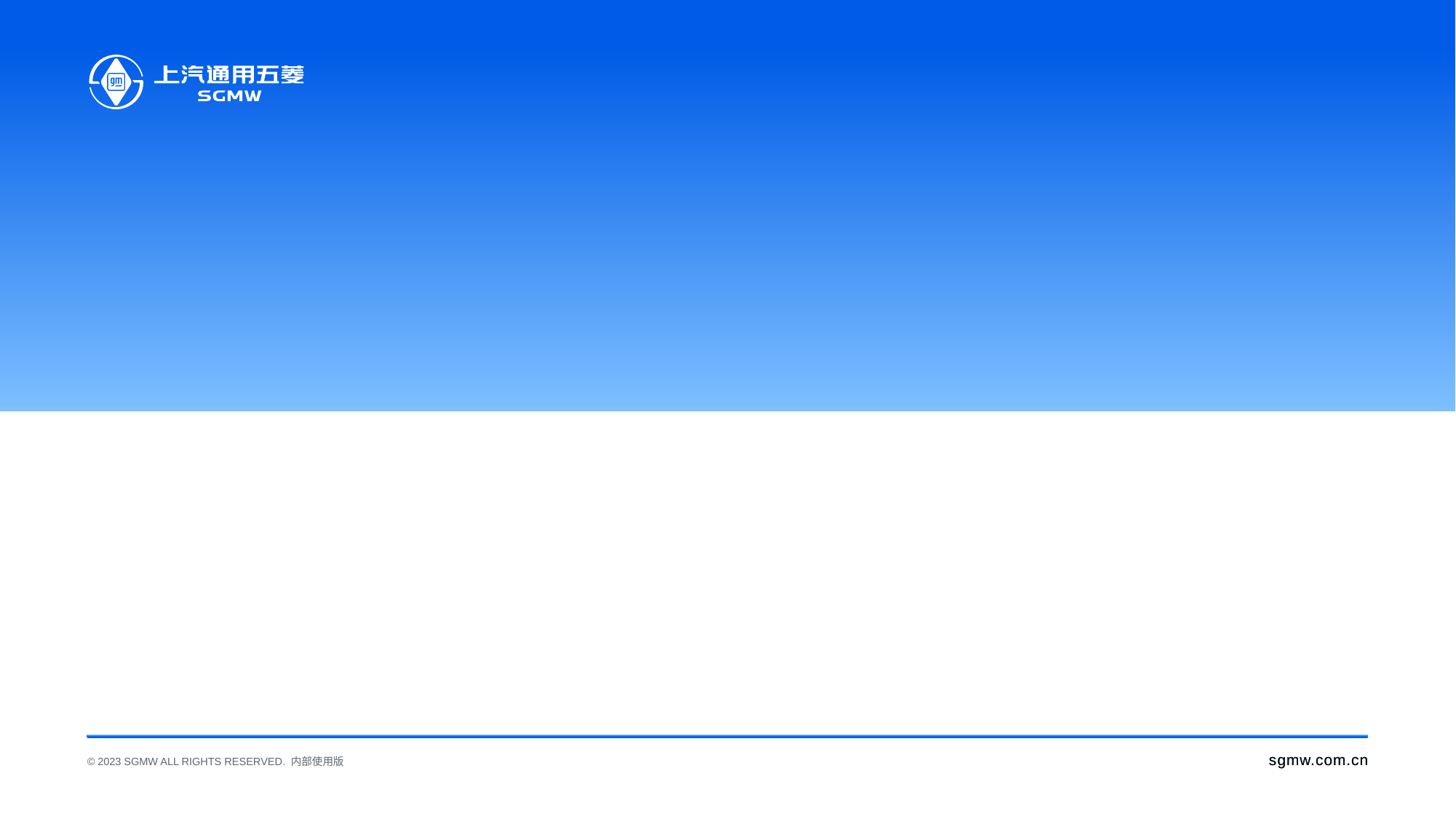

sgmw.com.cn
© 2023 SGMW ALL RIGHTS RESERVED. 内部使用版